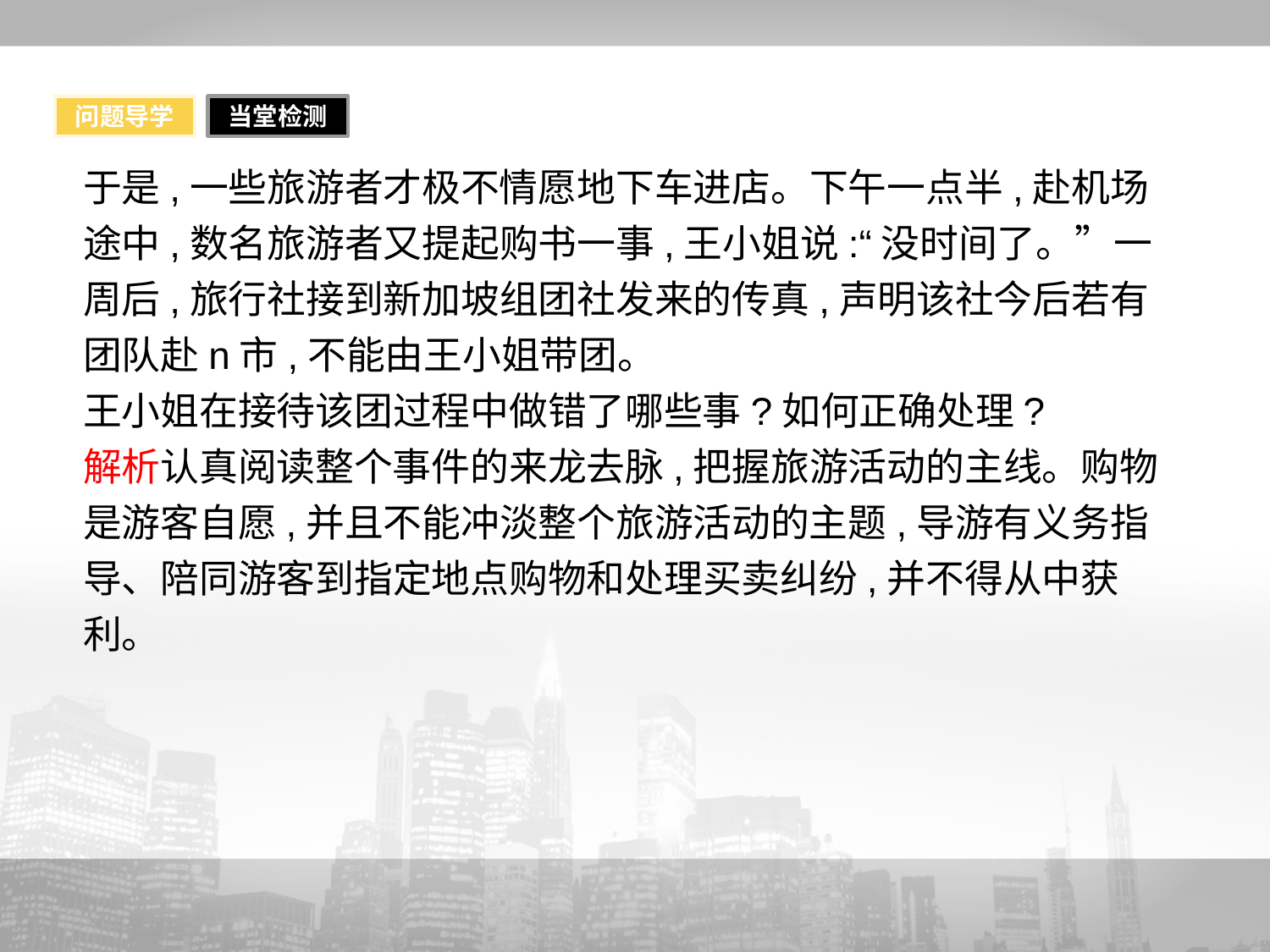

问题导学
当堂检测
于是,一些旅游者才极不情愿地下车进店。下午一点半,赴机场途中,数名旅游者又提起购书一事,王小姐说:“没时间了。”一周后,旅行社接到新加坡组团社发来的传真,声明该社今后若有团队赴n市,不能由王小姐带团。
王小姐在接待该团过程中做错了哪些事?如何正确处理?
解析认真阅读整个事件的来龙去脉,把握旅游活动的主线。购物是游客自愿,并且不能冲淡整个旅游活动的主题,导游有义务指导、陪同游客到指定地点购物和处理买卖纠纷,并不得从中获利。